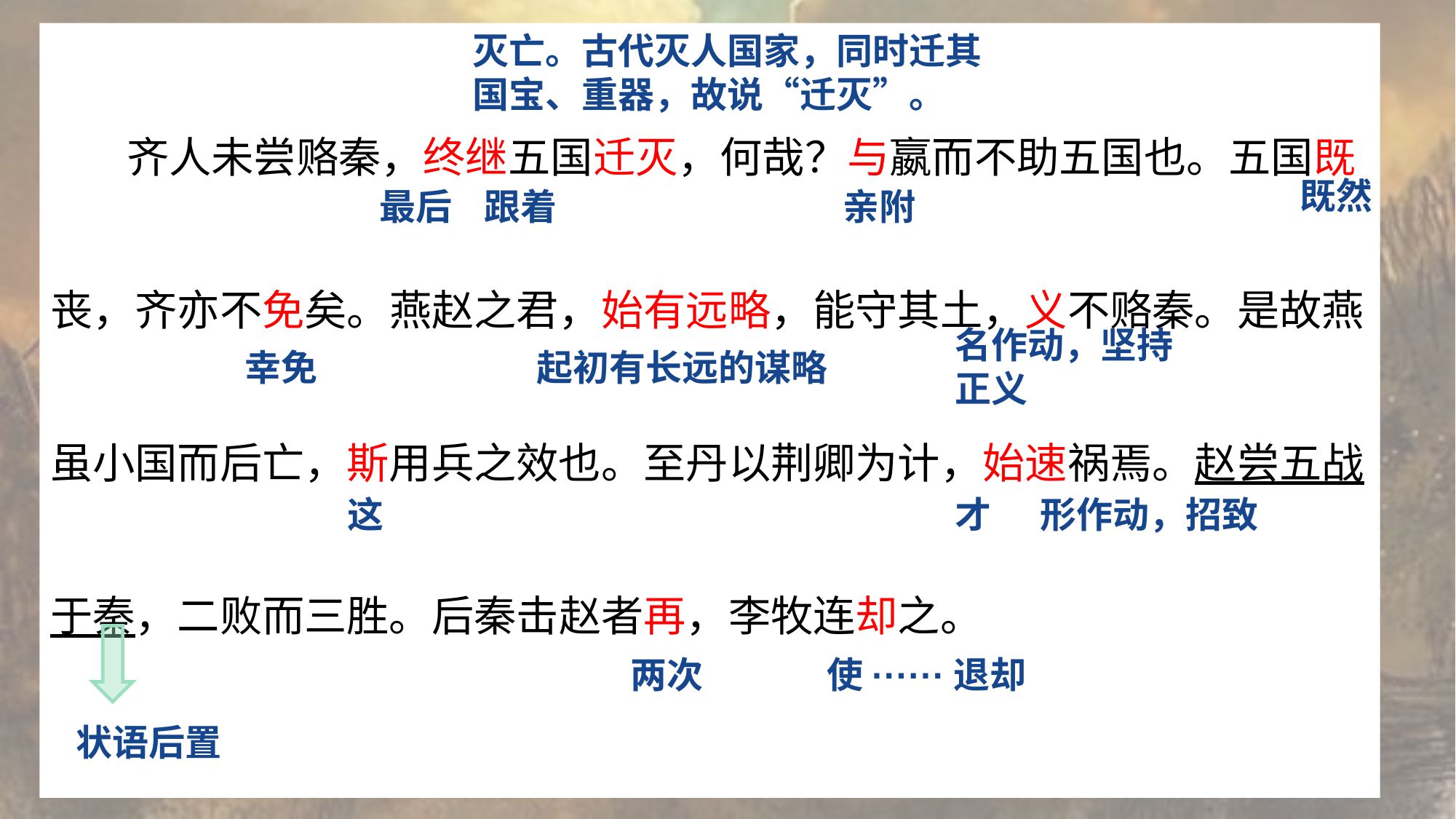

齐人未尝赂秦，终继五国迁灭，何哉？与嬴而不助五国也。五国既丧，齐亦不免矣。燕赵之君，始有远略，能守其土，义不赂秦。是故燕虽小国而后亡，斯用兵之效也。至丹以荆卿为计，始速祸焉。赵尝五战于秦，二败而三胜。后秦击赵者再，李牧连却之。

灭亡。古代灭人国家，同时迁其国宝、重器，故说“迁灭”。
既然
最后
跟着
亲附
名作动，坚持正义
幸免
起初有长远的谋略
这
才
形作动，招致

两次
使······退却
状语后置